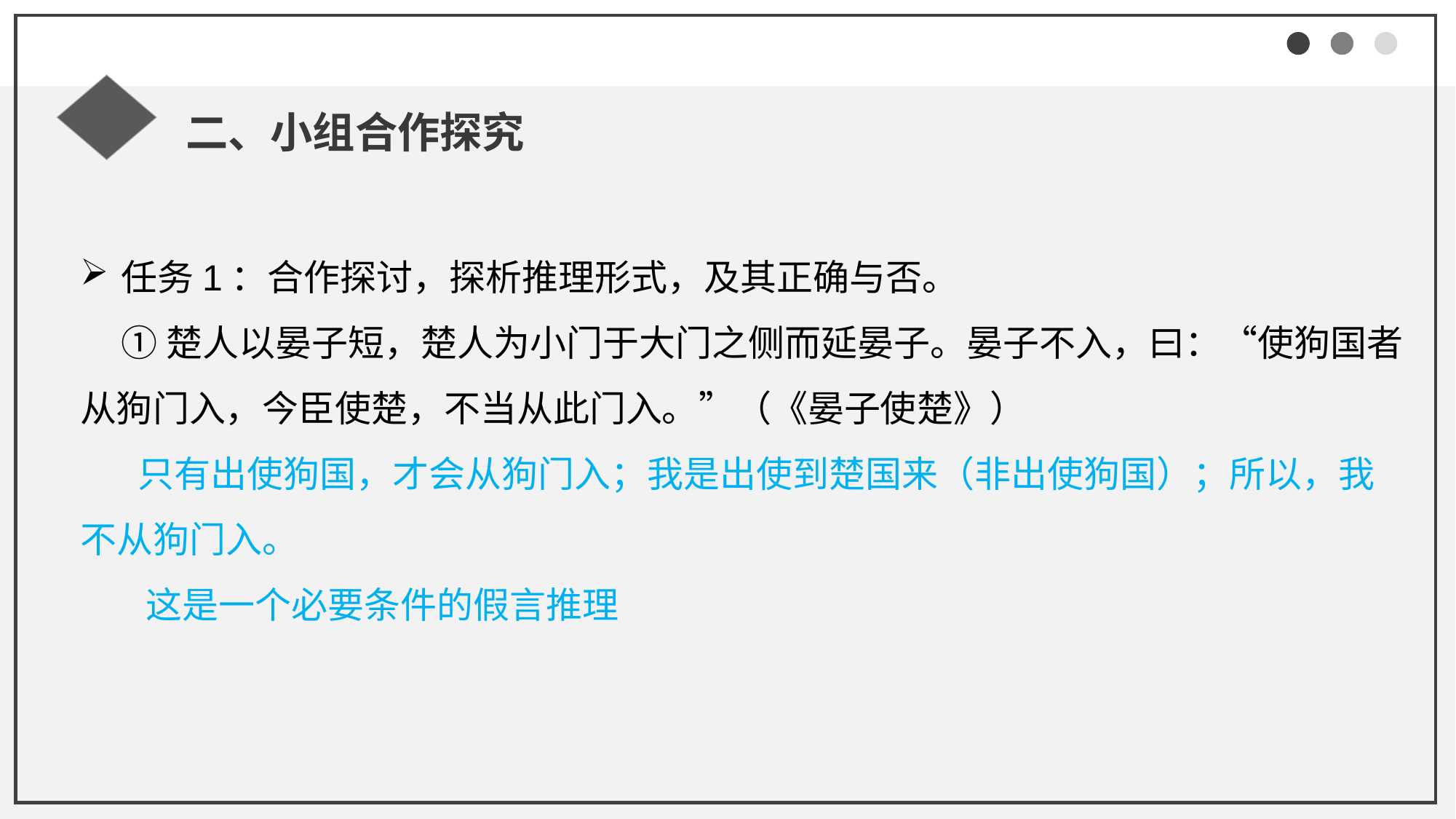

二、小组合作探究
任务1：合作探讨，探析推理形式，及其正确与否。
     ①楚人以晏子短，楚人为小门于大门之侧而延晏子。晏子不入，曰：“使狗国者从狗门入，今臣使楚，不当从此门入。”（《晏子使楚》）
      只有出使狗国，才会从狗门入；我是出使到楚国来（非出使狗国）；所以，我不从狗门入。
       这是一个必要条件的假言推理